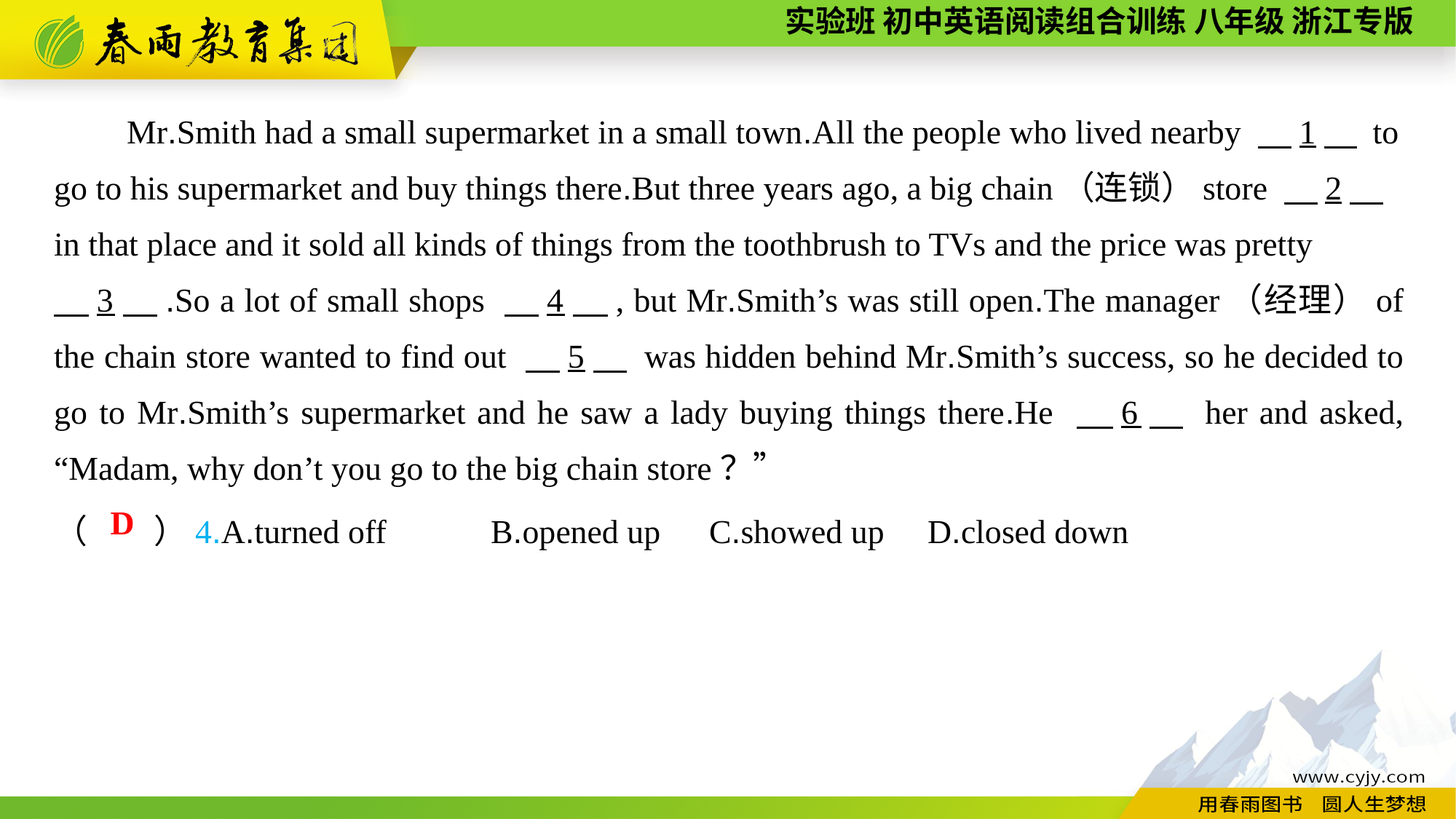

Mr.Smith had a small supermarket in a small town.All the people who lived nearby 　1　 to go to his supermarket and buy things there.But three years ago, a big chain（连锁）store 　2　 in that place and it sold all kinds of things from the toothbrush to TVs and the price was pretty
　3　.So a lot of small shops 　4　, but Mr.Smith’s was still open.The manager（经理）of the chain store wanted to find out 　5　 was hidden behind Mr.Smith’s success, so he decided to go to Mr.Smith’s supermarket and he saw a lady buying things there.He 　6　 her and asked, “Madam, why don’t you go to the big chain store？”
（　　）4.A.turned off	B.opened up	C.showed up	D.closed down
D